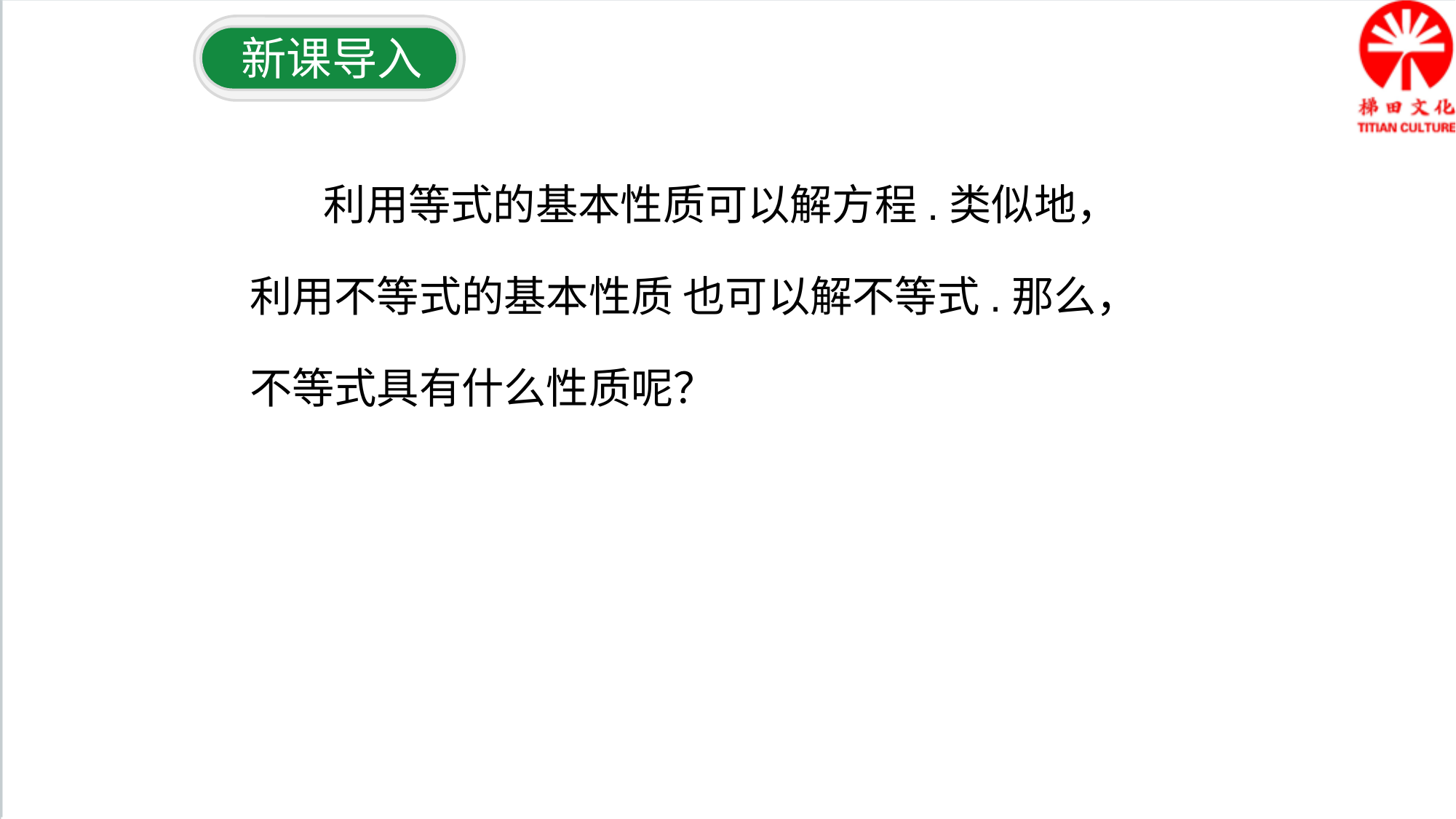

新课导入
        利用等式的基本性质可以解方程.类似地，利用不等式的基本性质 也可以解不等式.那么，不等式具有什么性质呢？